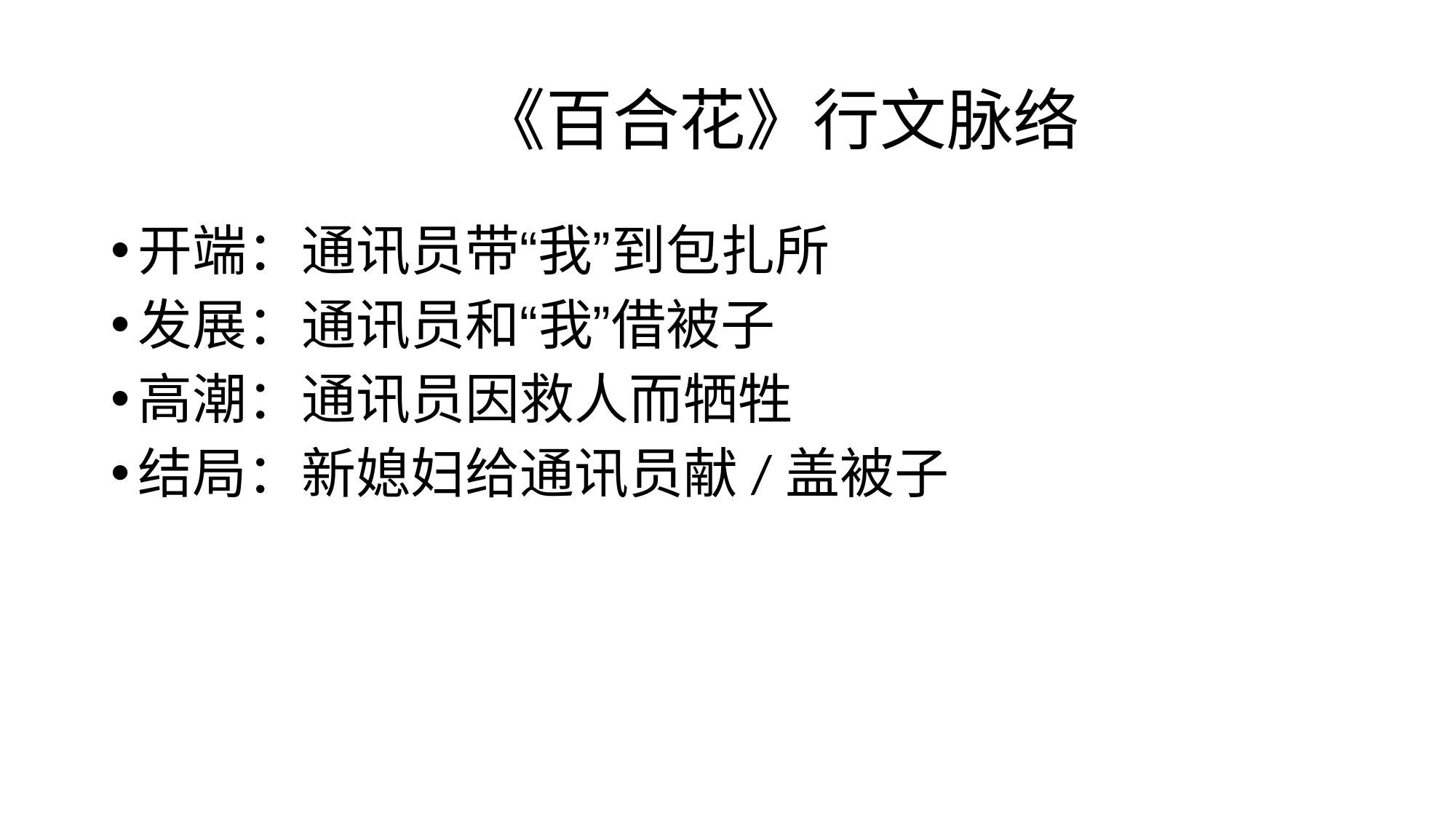

# 《百合花》行文脉络
开端：通讯员带“我”到包扎所
发展：通讯员和“我”借被子
高潮：通讯员因救人而牺牲
结局：新媳妇给通讯员献/盖被子